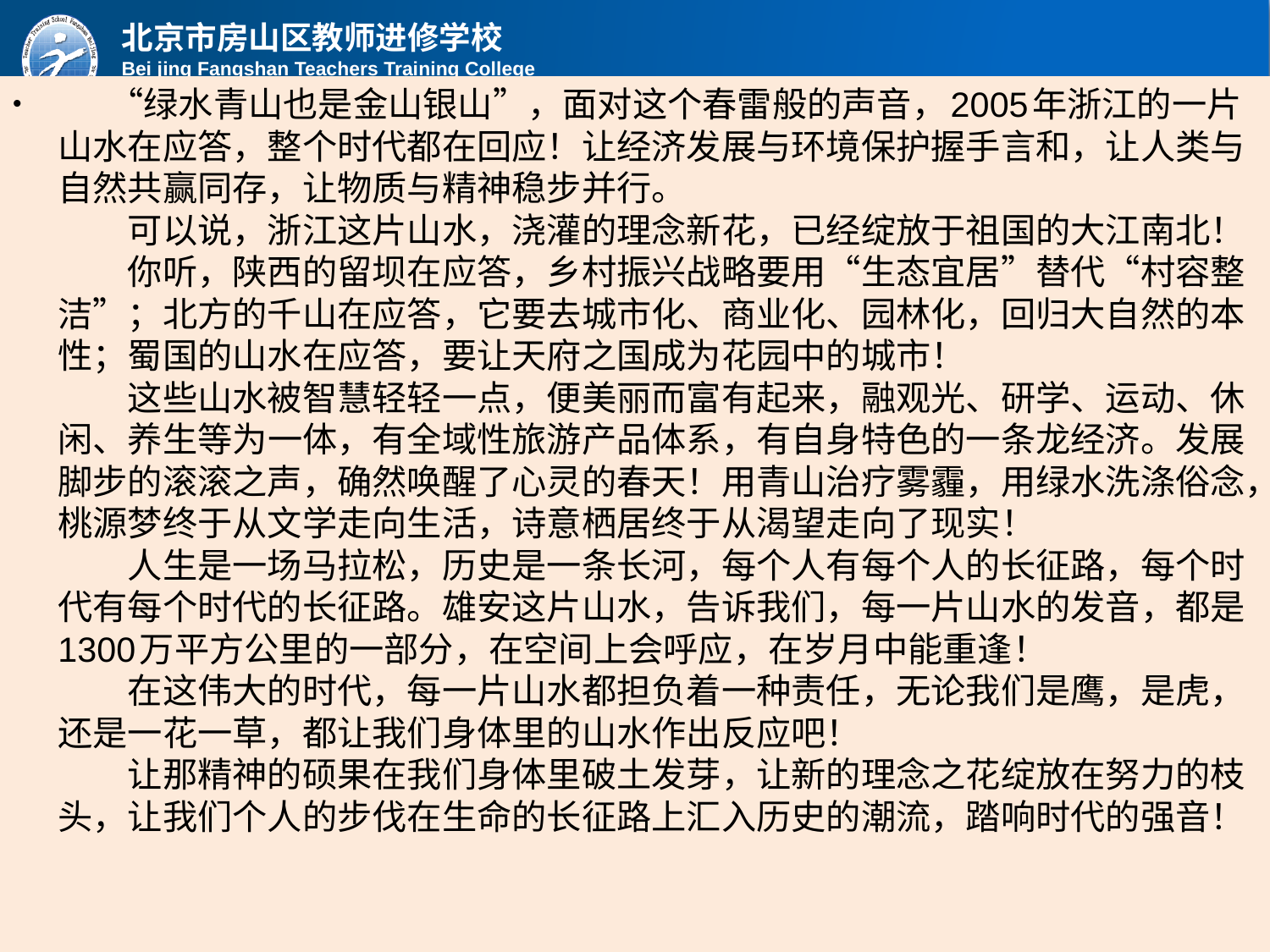

“绿水青山也是金山银山”，面对这个春雷般的声音，2005年浙江的一片山水在应答，整个时代都在回应！让经济发展与环境保护握手言和，让人类与自然共赢同存，让物质与精神稳步并行。
　　可以说，浙江这片山水，浇灌的理念新花，已经绽放于祖国的大江南北！
　　你听，陕西的留坝在应答，乡村振兴战略要用“生态宜居”替代“村容整洁”；北方的千山在应答，它要去城市化、商业化、园林化，回归大自然的本性；蜀国的山水在应答，要让天府之国成为花园中的城市！
　　这些山水被智慧轻轻一点，便美丽而富有起来，融观光、研学、运动、休闲、养生等为一体，有全域性旅游产品体系，有自身特色的一条龙经济。发展脚步的滚滚之声，确然唤醒了心灵的春天！用青山治疗雾霾，用绿水洗涤俗念，桃源梦终于从文学走向生活，诗意栖居终于从渴望走向了现实！
　　人生是一场马拉松，历史是一条长河，每个人有每个人的长征路，每个时代有每个时代的长征路。雄安这片山水，告诉我们，每一片山水的发音，都是1300万平方公里的一部分，在空间上会呼应，在岁月中能重逢！
　　在这伟大的时代，每一片山水都担负着一种责任，无论我们是鹰，是虎，还是一花一草，都让我们身体里的山水作出反应吧！
　　让那精神的硕果在我们身体里破土发芽，让新的理念之花绽放在努力的枝头，让我们个人的步伐在生命的长征路上汇入历史的潮流，踏响时代的强音！